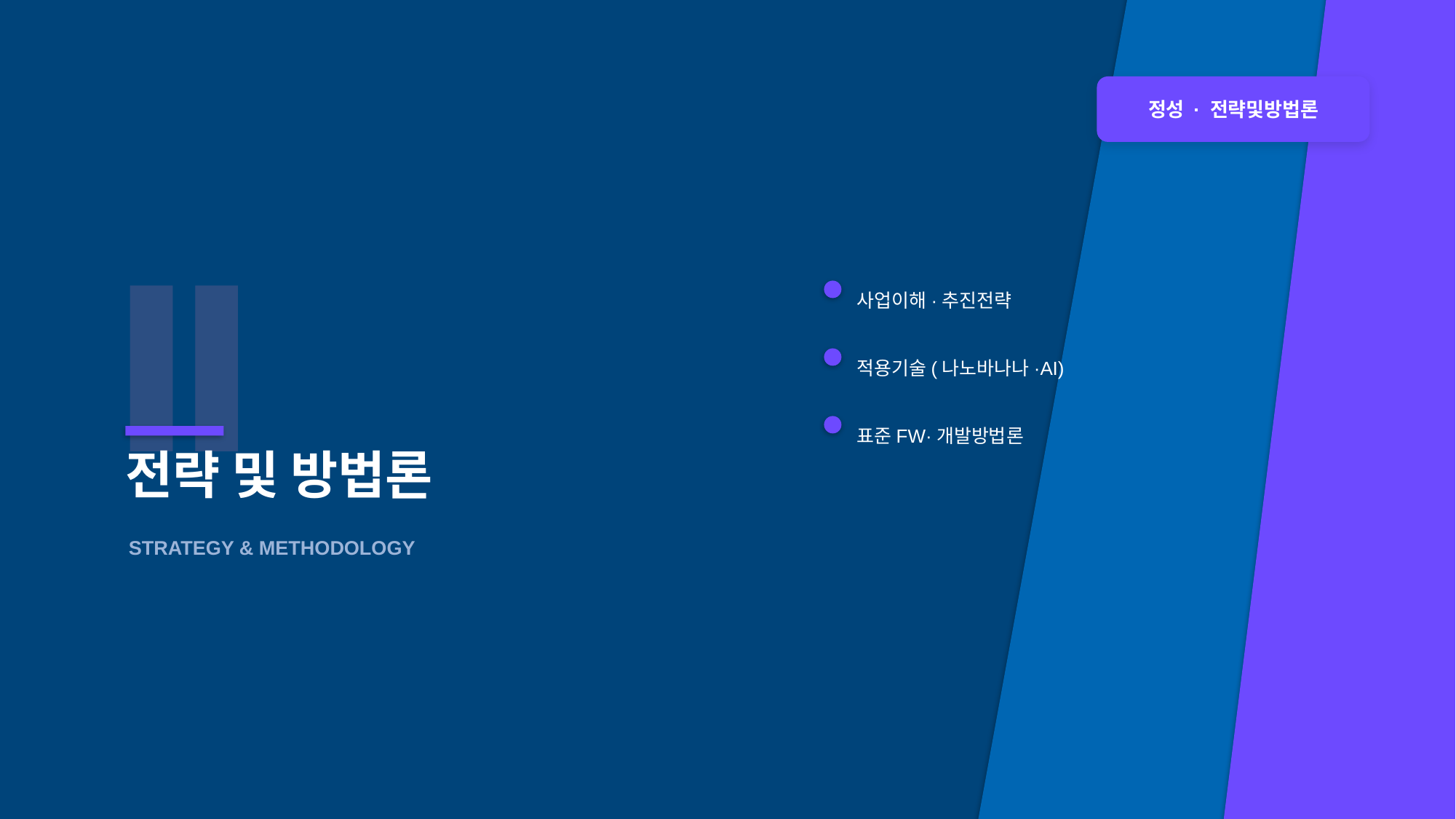

정성 · 전략및방법론
Ⅱ
사업이해·추진전략

적용기술(나노바나나·AI)

표준FW·개발방법론

전략 및 방법론
STRATEGY & METHODOLOGY